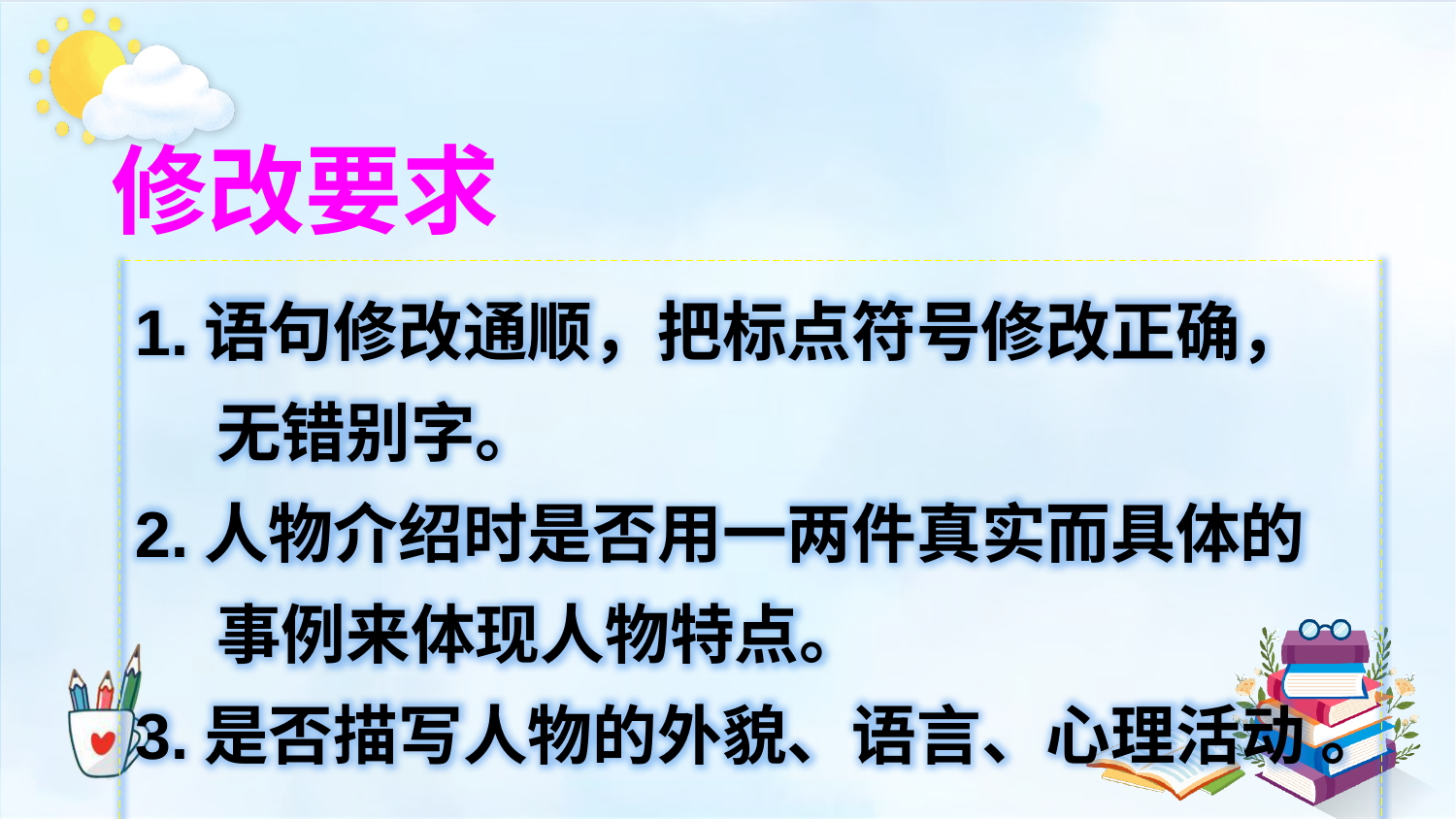

修改要求

1.语句修改通顺，把标点符号修改正确，无错别字。
2.人物介绍时是否用一两件真实而具体的事例来体现人物特点。
3.是否描写人物的外貌、语言、心理活动 。